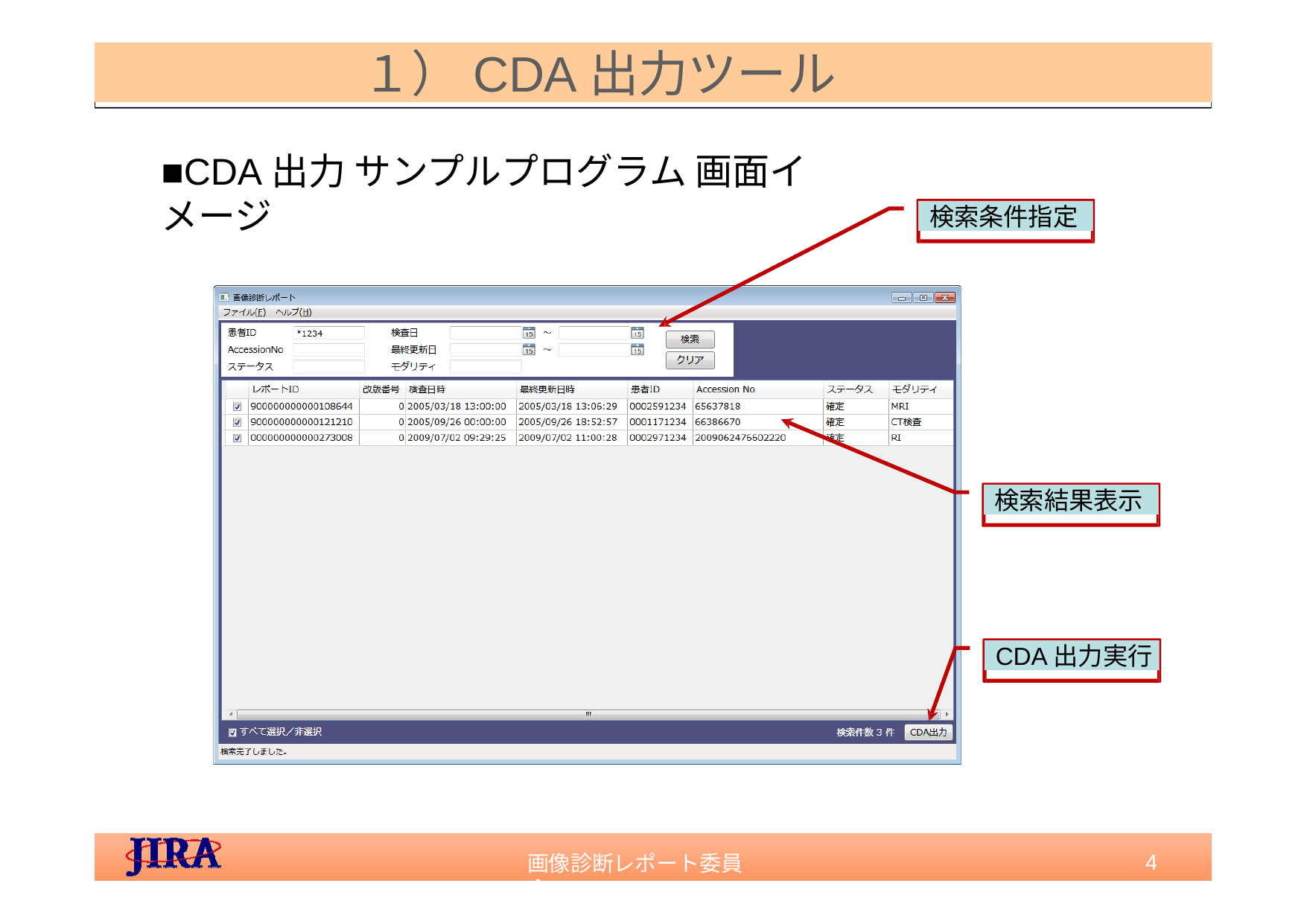

１）CDA出力ツール
■CDA出⼒ サンプルプログラム 画⾯イメージ

検索条件指定

検索結果表⽰

CDA出⼒実⾏

4
画像診断レポート委員会